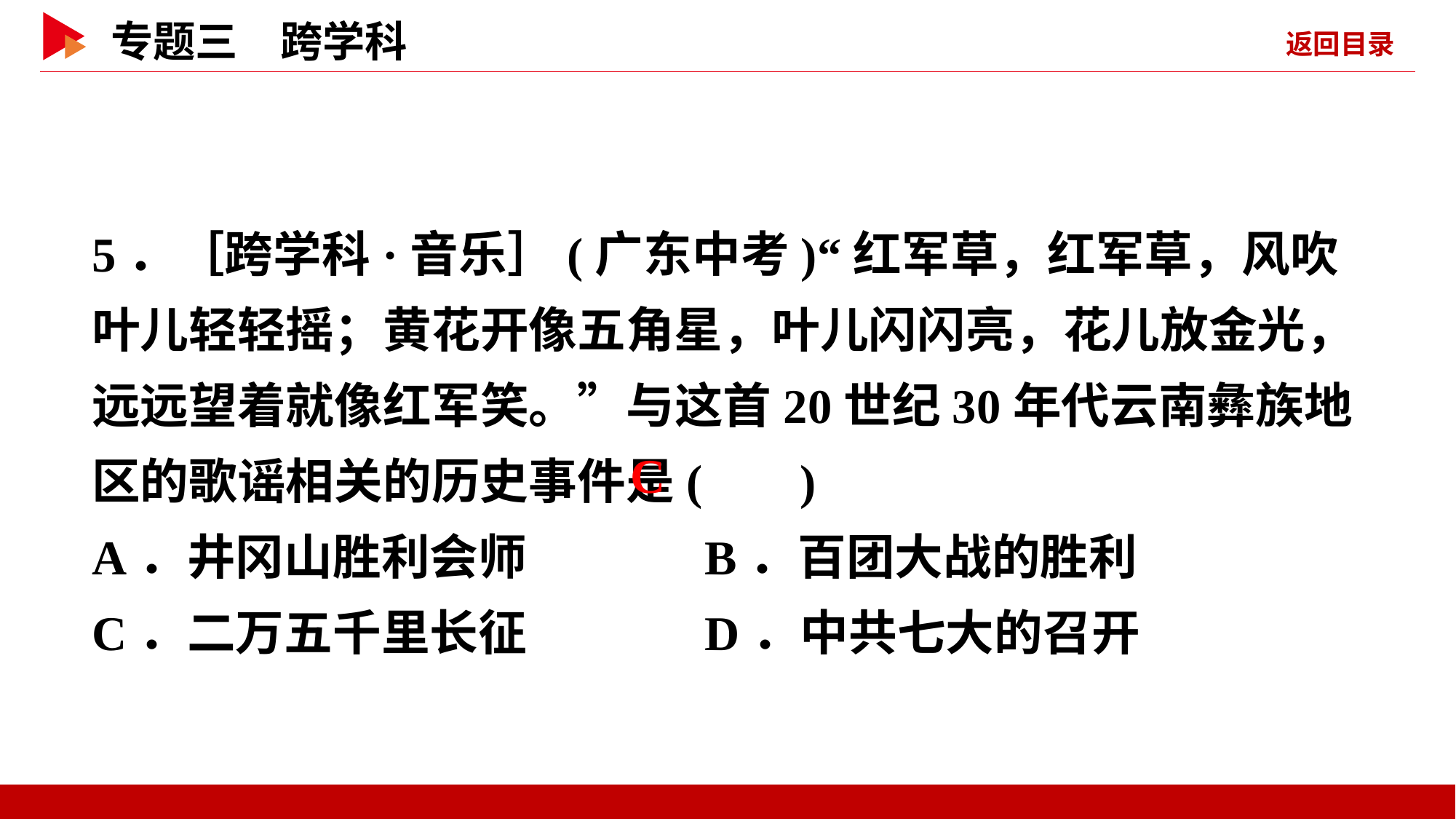

5．［跨学科·音乐］(广东中考)“红军草，红军草，风吹叶儿轻轻摇；黄花开像五角星，叶儿闪闪亮，花儿放金光，远远望着就像红军笑。”与这首20世纪30年代云南彝族地区的歌谣相关的历史事件是(        )
A．井冈山胜利会师               B．百团大战的胜利
C．二万五千里长征               D．中共七大的召开
   C